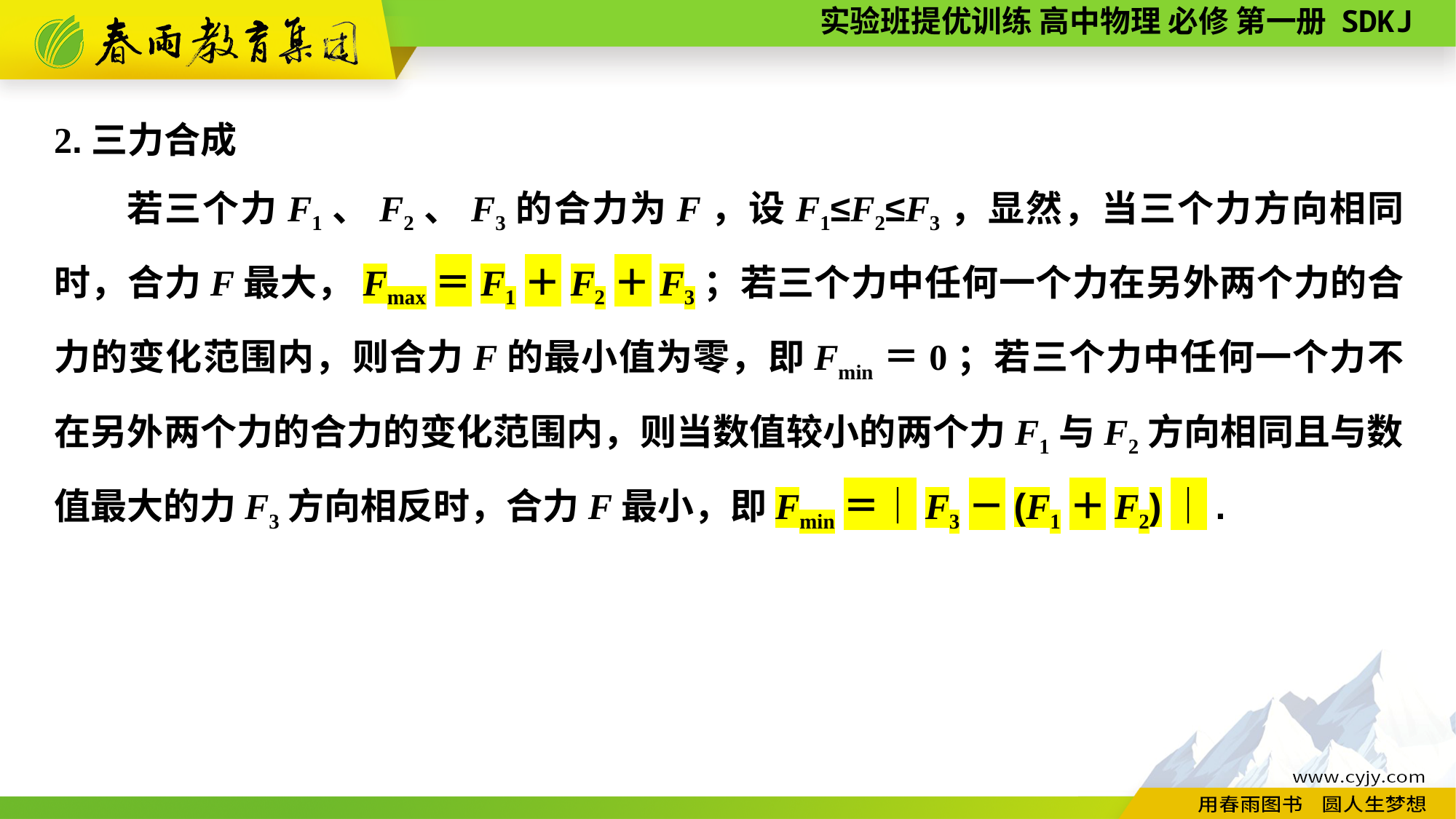

2.三力合成
若三个力F1、F2、F3的合力为F，设F1≤F2≤F3，显然，当三个力方向相同时，合力F最大，Fmax＝F1＋F2＋F3；若三个力中任何一个力在另外两个力的合力的变化范围内，则合力F的最小值为零，即Fmin＝0；若三个力中任何一个力不在另外两个力的合力的变化范围内，则当数值较小的两个力F1与F2方向相同且与数值最大的力F3方向相反时，合力F最小，即Fmin＝｜F3－(F1＋F2)｜.